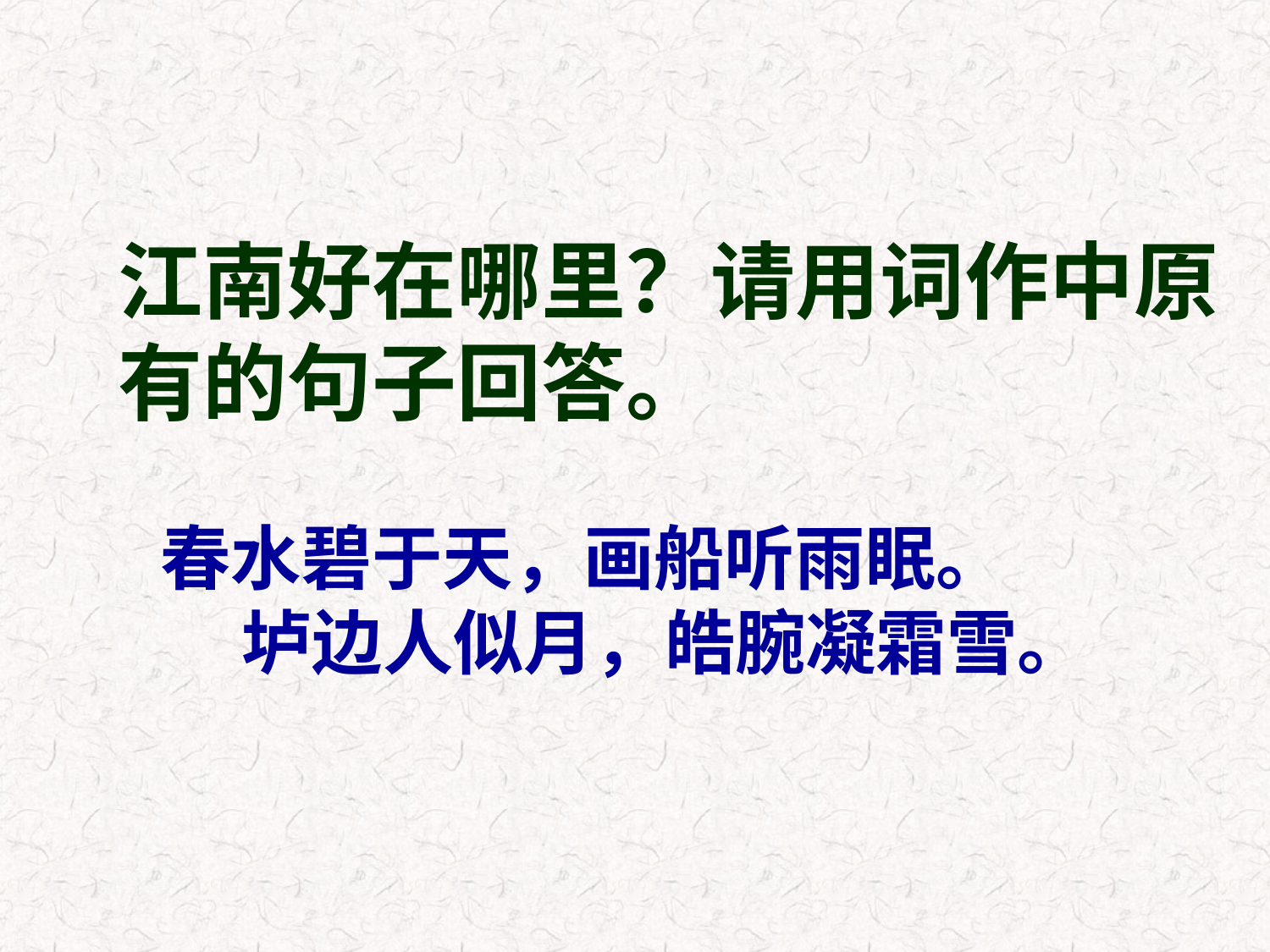

江南好在哪里？请用词作中原有的句子回答。
春水碧于天，画船听雨眠。
    垆边人似月，皓腕凝霜雪。